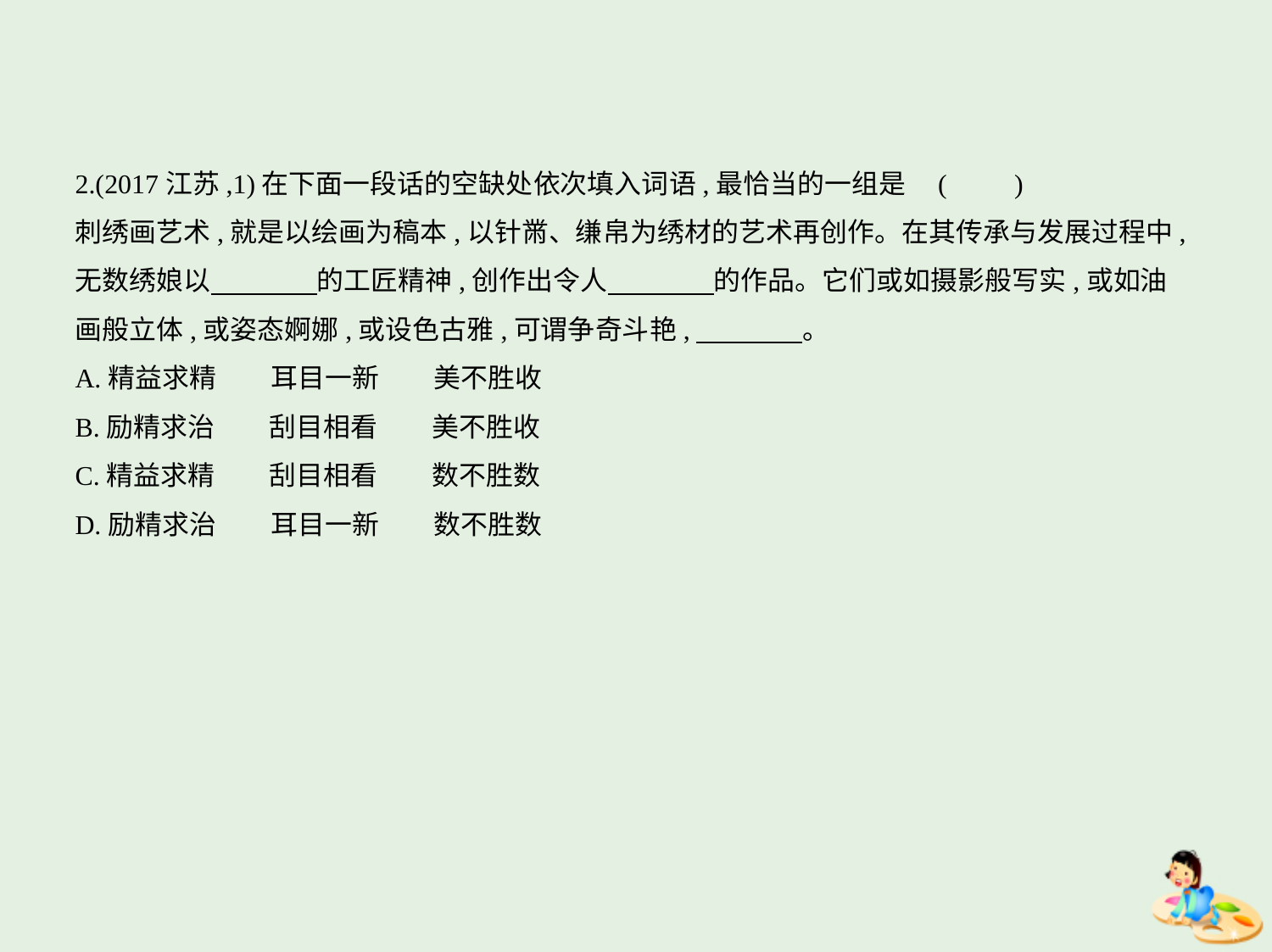

2.(2017江苏,1)在下面一段话的空缺处依次填入词语,最恰当的一组是 (　　)
刺绣画艺术,就是以绘画为稿本,以针黹、缣帛为绣材的艺术再创作。在其传承与发展过程中,
无数绣娘以　　　    的工匠精神,创作出令人　　　    的作品。它们或如摄影般写实,或如油
画般立体,或姿态婀娜,或设色古雅,可谓争奇斗艳,　　　    。
A.精益求精　　耳目一新　　美不胜收
B.励精求治　　刮目相看　　美不胜收
C.精益求精　　刮目相看　　数不胜数
D.励精求治　　耳目一新　　数不胜数